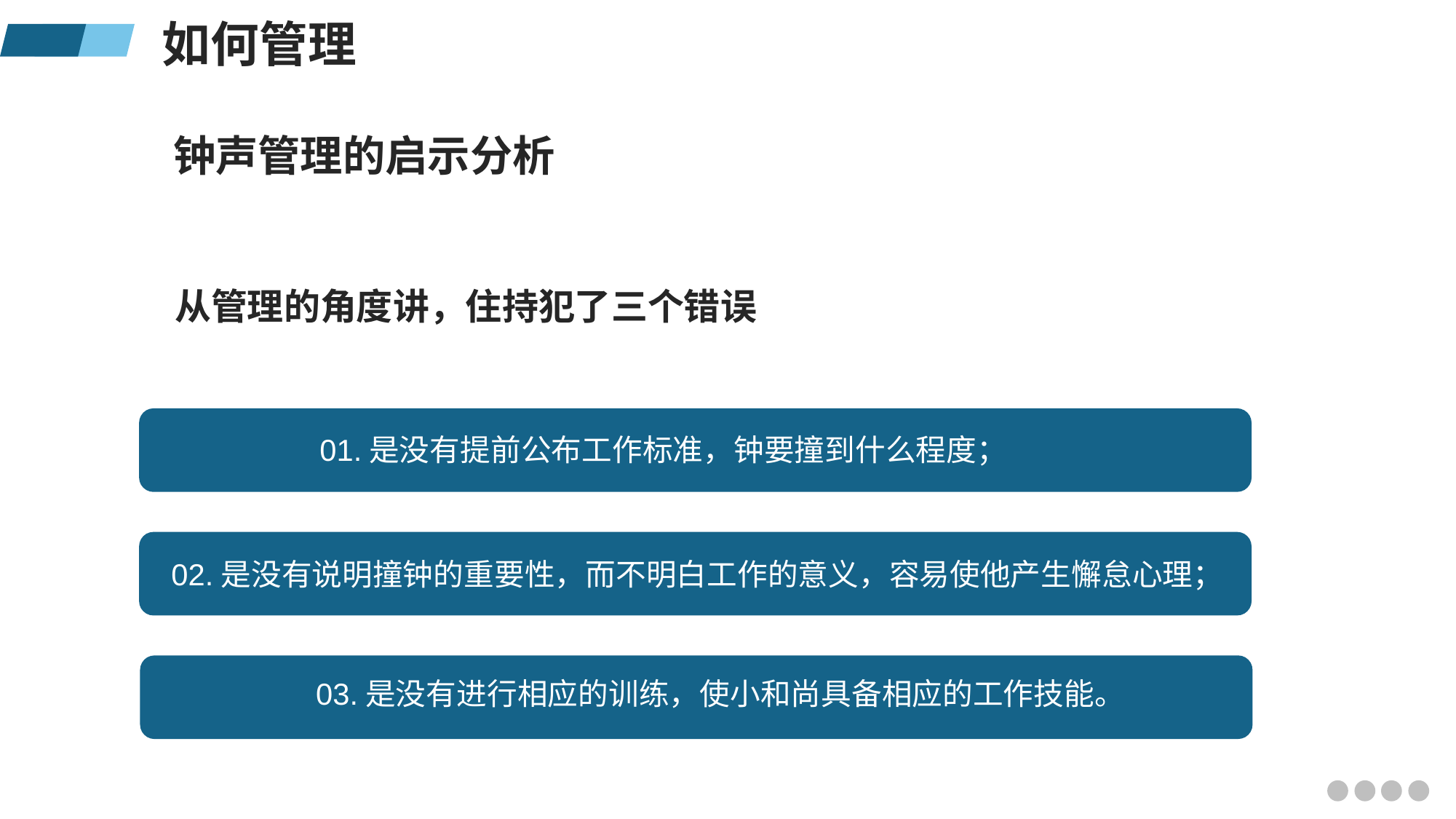

如何管理
钟声管理的启示分析
从管理的角度讲，住持犯了三个错误

01.是没有提前公布工作标准，钟要撞到什么程度；

02.是没有说明撞钟的重要性，而不明白工作的意义，容易使他产生懈怠心理；

03.是没有进行相应的训练，使小和尚具备相应的工作技能。